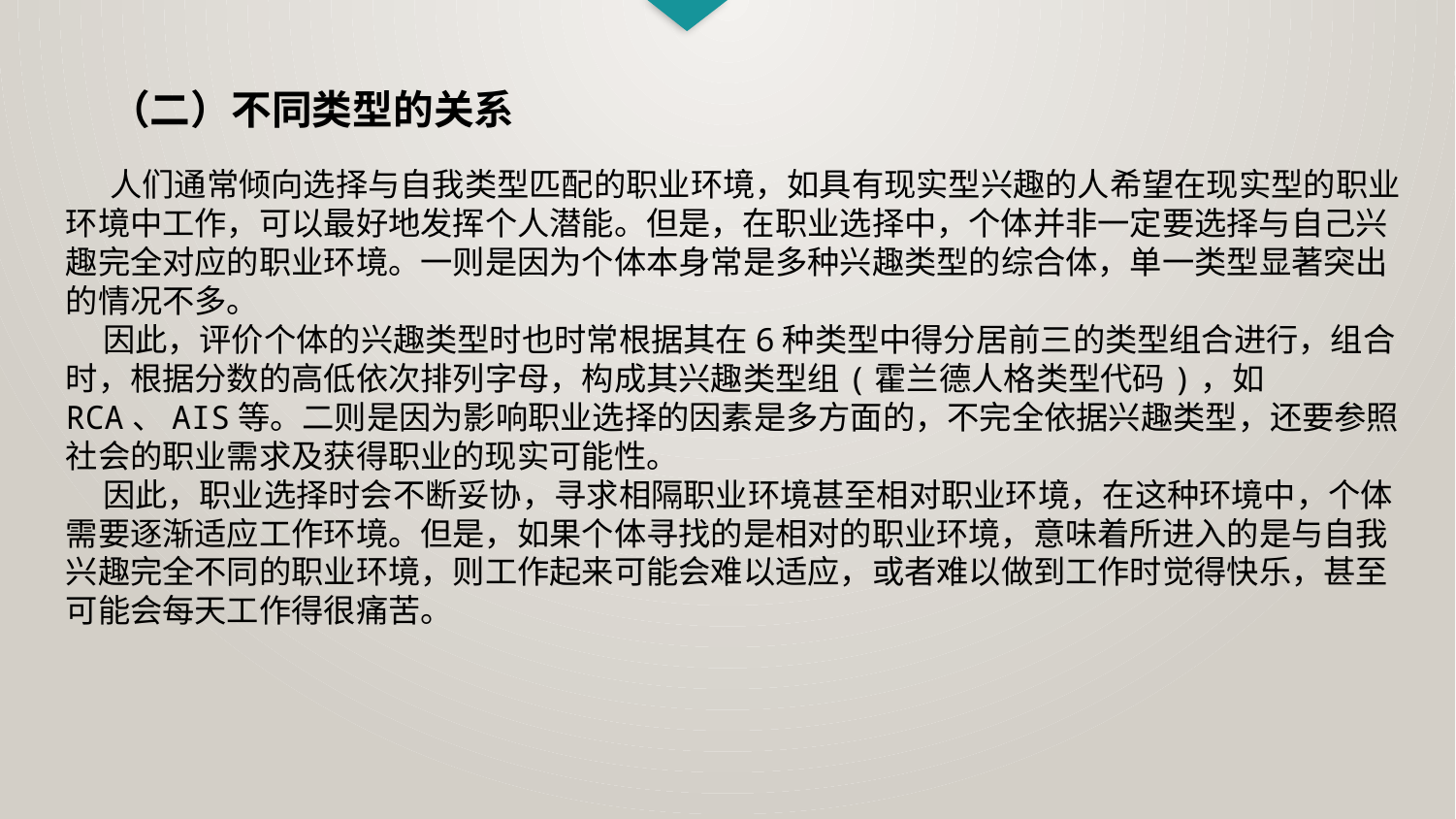

（二）不同类型的关系
     人们通常倾向选择与自我类型匹配的职业环境，如具有现实型兴趣的人希望在现实型的职业环境中工作，可以最好地发挥个人潜能。但是，在职业选择中，个体并非一定要选择与自己兴趣完全对应的职业环境。一则是因为个体本身常是多种兴趣类型的综合体，单一类型显著突出的情况不多。
    因此，评价个体的兴趣类型时也时常根据其在6种类型中得分居前三的类型组合进行，组合时，根据分数的高低依次排列字母，构成其兴趣类型组(霍兰德人格类型代码)，如RCA、AIS等。二则是因为影响职业选择的因素是多方面的，不完全依据兴趣类型，还要参照社会的职业需求及获得职业的现实可能性。
    因此，职业选择时会不断妥协，寻求相隔职业环境甚至相对职业环境，在这种环境中，个体需要逐渐适应工作环境。但是，如果个体寻找的是相对的职业环境，意味着所进入的是与自我兴趣完全不同的职业环境，则工作起来可能会难以适应，或者难以做到工作时觉得快乐，甚至可能会每天工作得很痛苦。
53